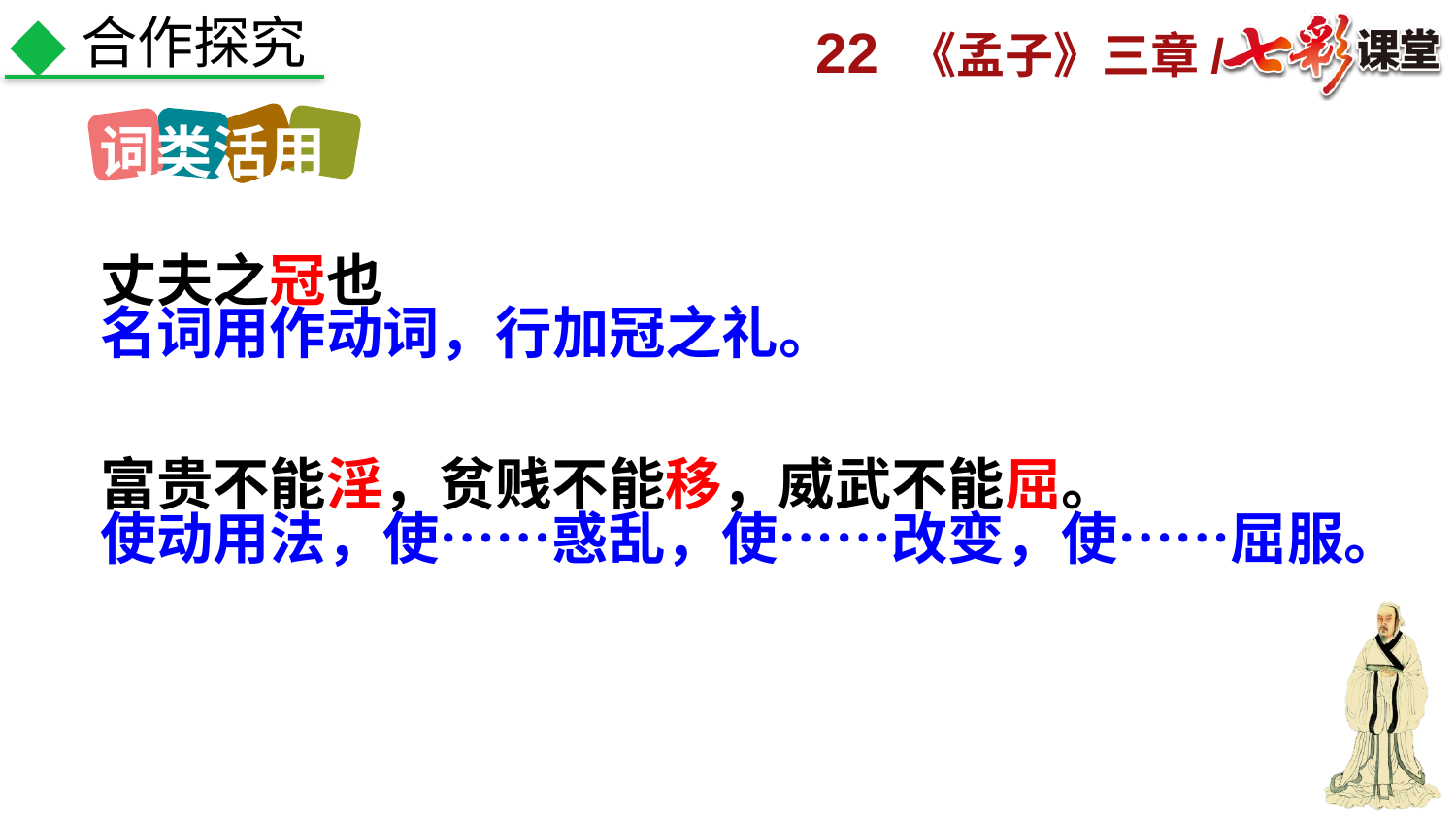

合作探究

词类活用

丈夫之冠也
富贵不能淫，贫贱不能移，威武不能屈。
名词用作动词，行加冠之礼。
使动用法，使……惑乱，使……改变，使……屈服。